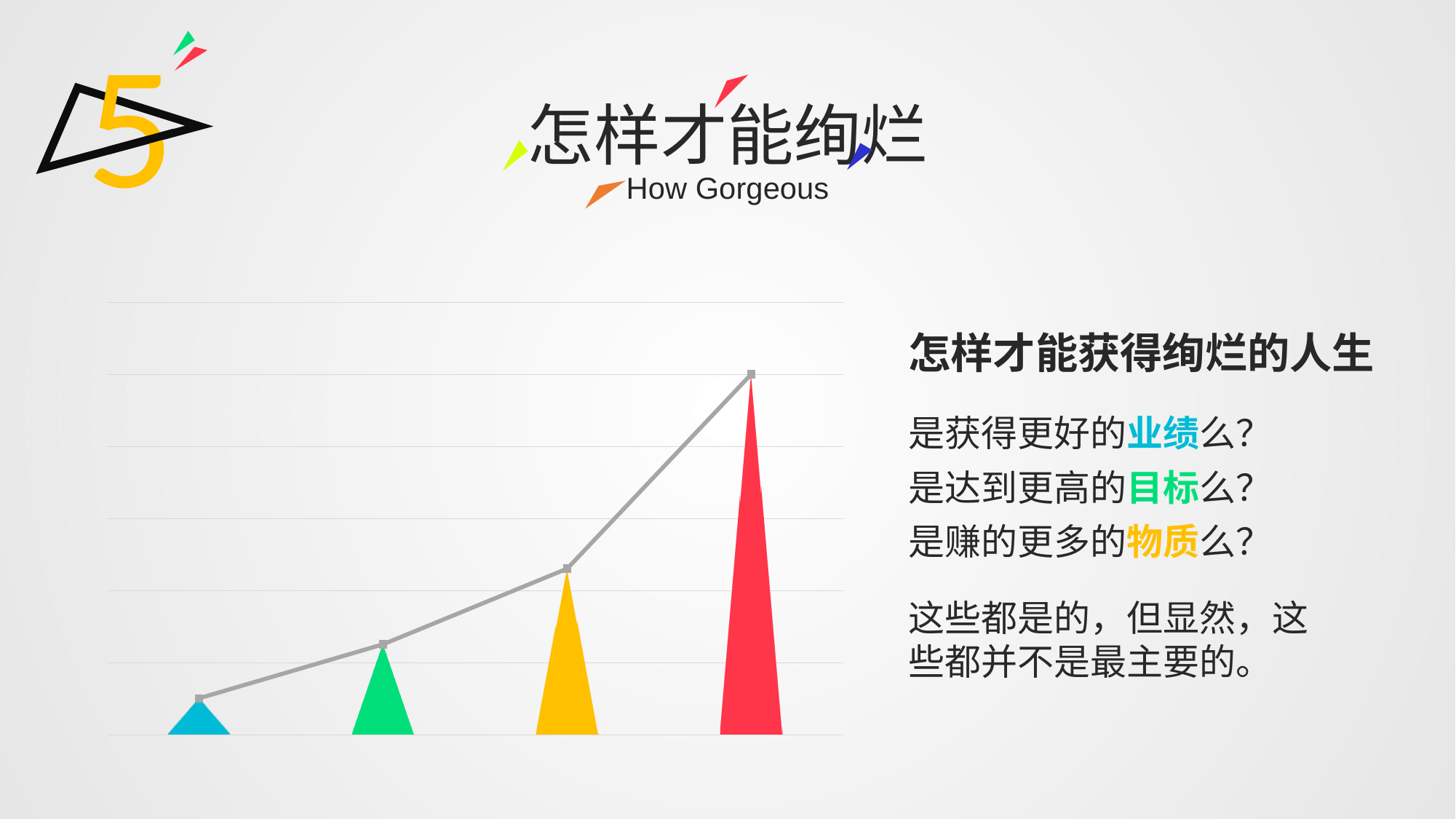

5

怎样才能绚烂
How Gorgeous

### Chart

| Category | 系列 1 | 系列 2 |
|---|---|---|
| 类别 1 | 1.0 | 1.0 |
| 类别 2 | 2.5 | 2.5 |
| 类别 3 | 4.6 | 4.6 |
| 类别 4 | 10.0 | 10.0 |
怎样才能获得绚烂的人生
是获得更好的业绩么？
是达到更高的目标么？
是赚的更多的物质么？
这些都是的，但显然，这些都并不是最主要的。